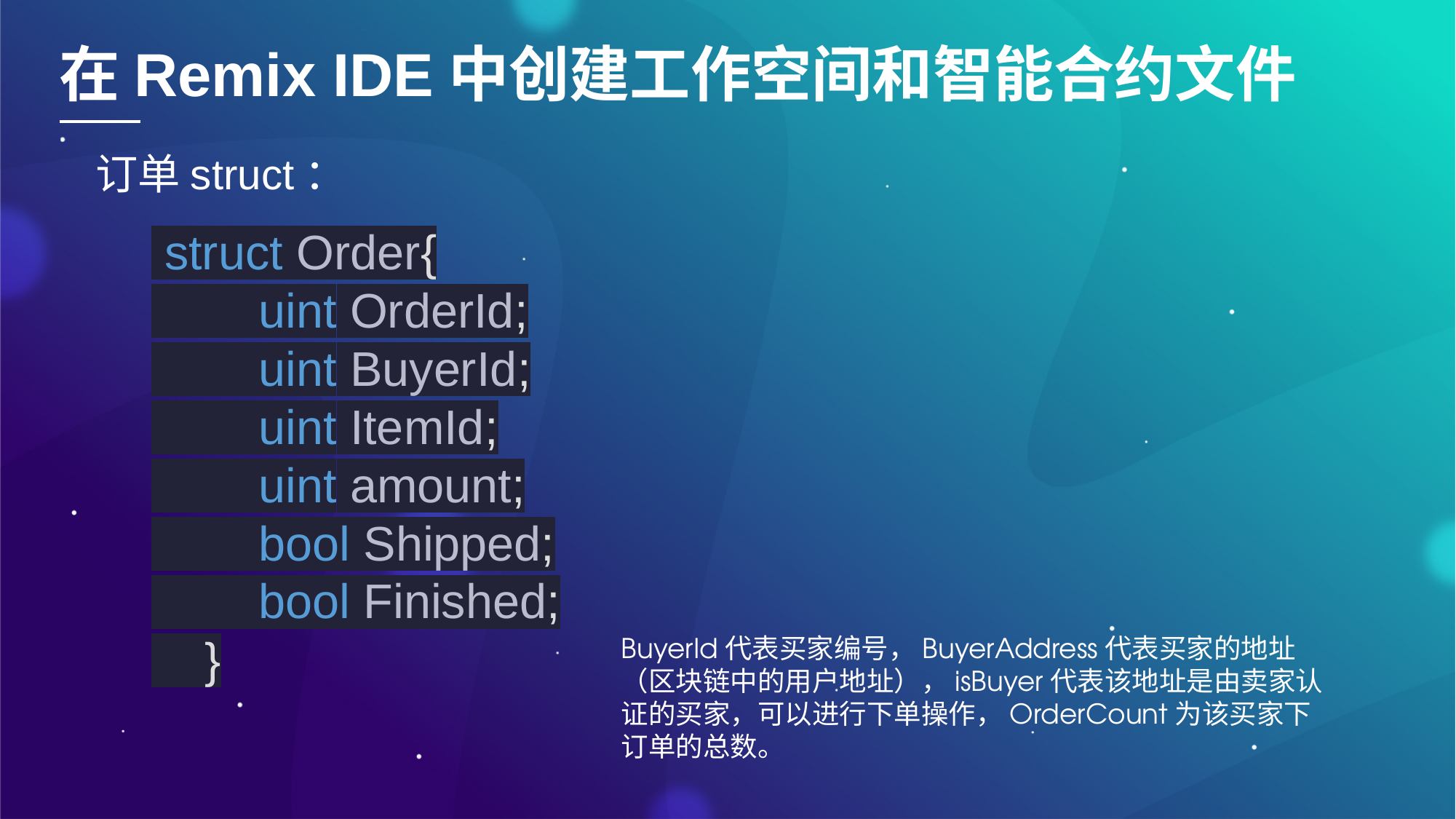

在Remix IDE中创建工作空间和智能合约文件
订单struct：
 struct Order{
        uint OrderId;
        uint BuyerId;
        uint ItemId;
        uint amount;
        bool Shipped;
        bool Finished;
    }
BuyerId代表买家编号，BuyerAddress代表买家的地址（区块链中的用户地址），isBuyer代表该地址是由卖家认证的买家，可以进行下单操作，OrderCount为该买家下订单的总数。